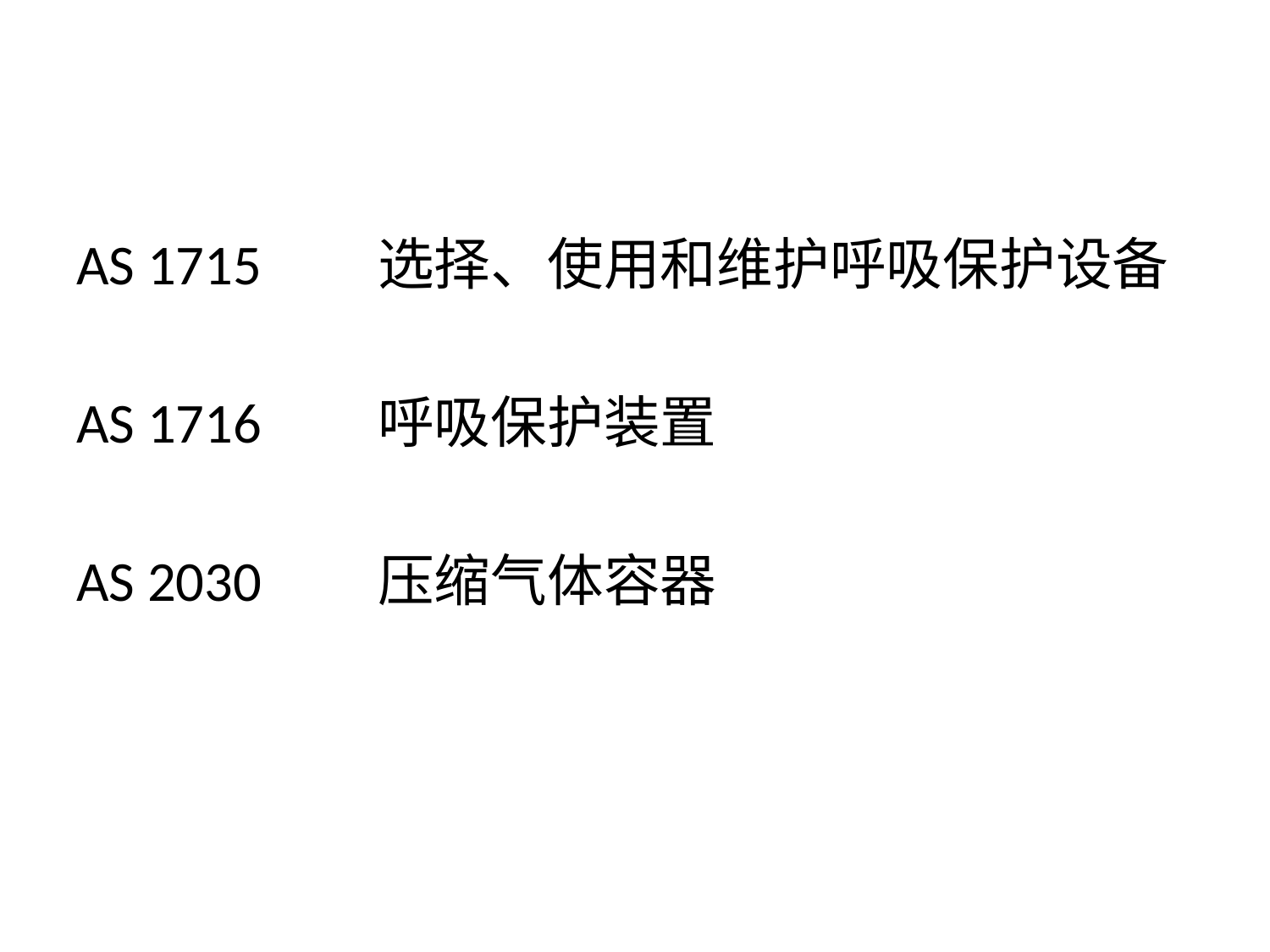

AS 1715	选择、使用和维护呼吸保护设备

AS 1716	呼吸保护装置

AS 2030 	压缩气体容器